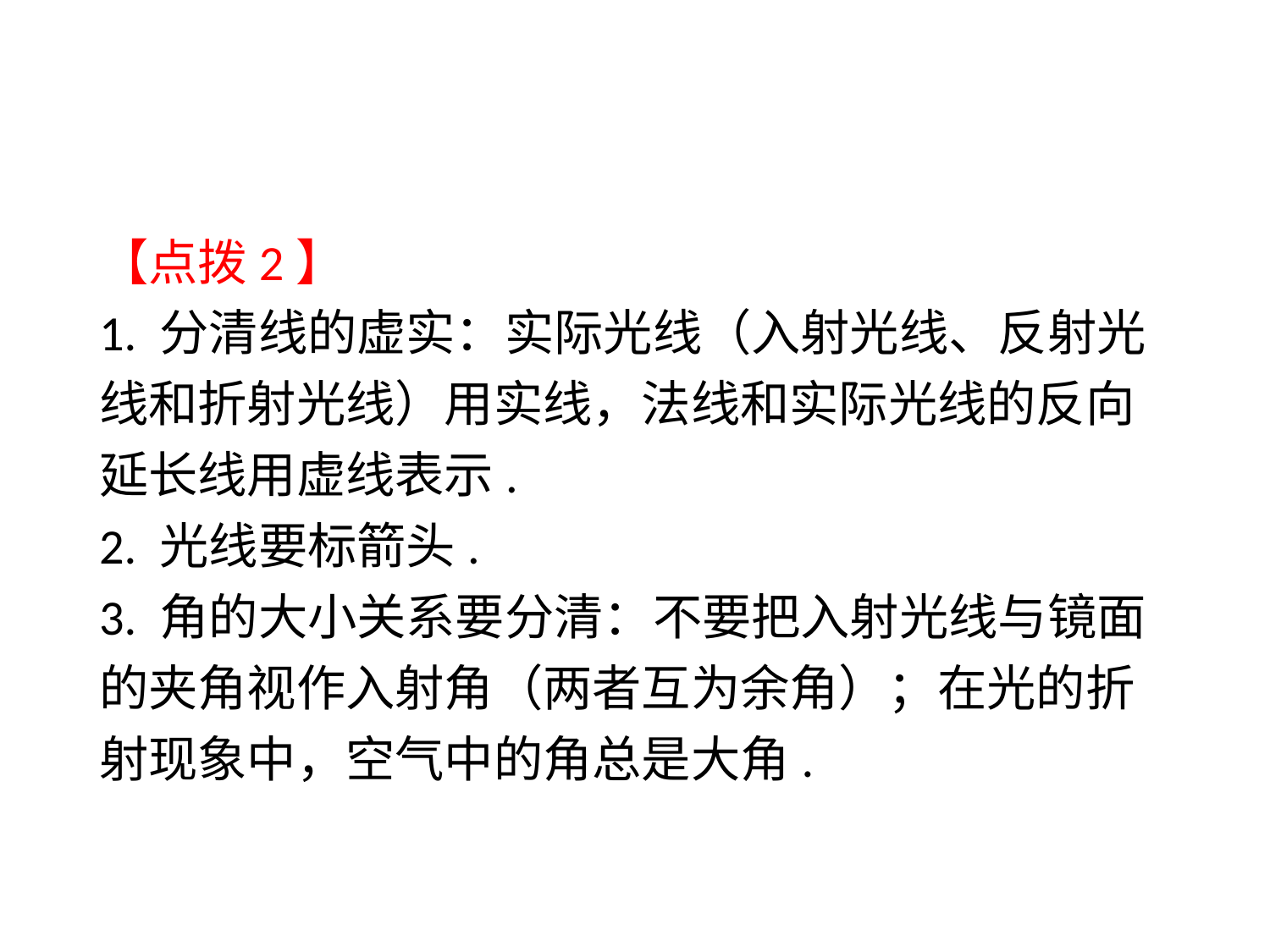

【点拨2】
1. 分清线的虚实：实际光线（入射光线、反射光线和折射光线）用实线，法线和实际光线的反向延长线用虚线表示.
2. 光线要标箭头.
3. 角的大小关系要分清：不要把入射光线与镜面的夹角视作入射角（两者互为余角）；在光的折射现象中，空气中的角总是大角.